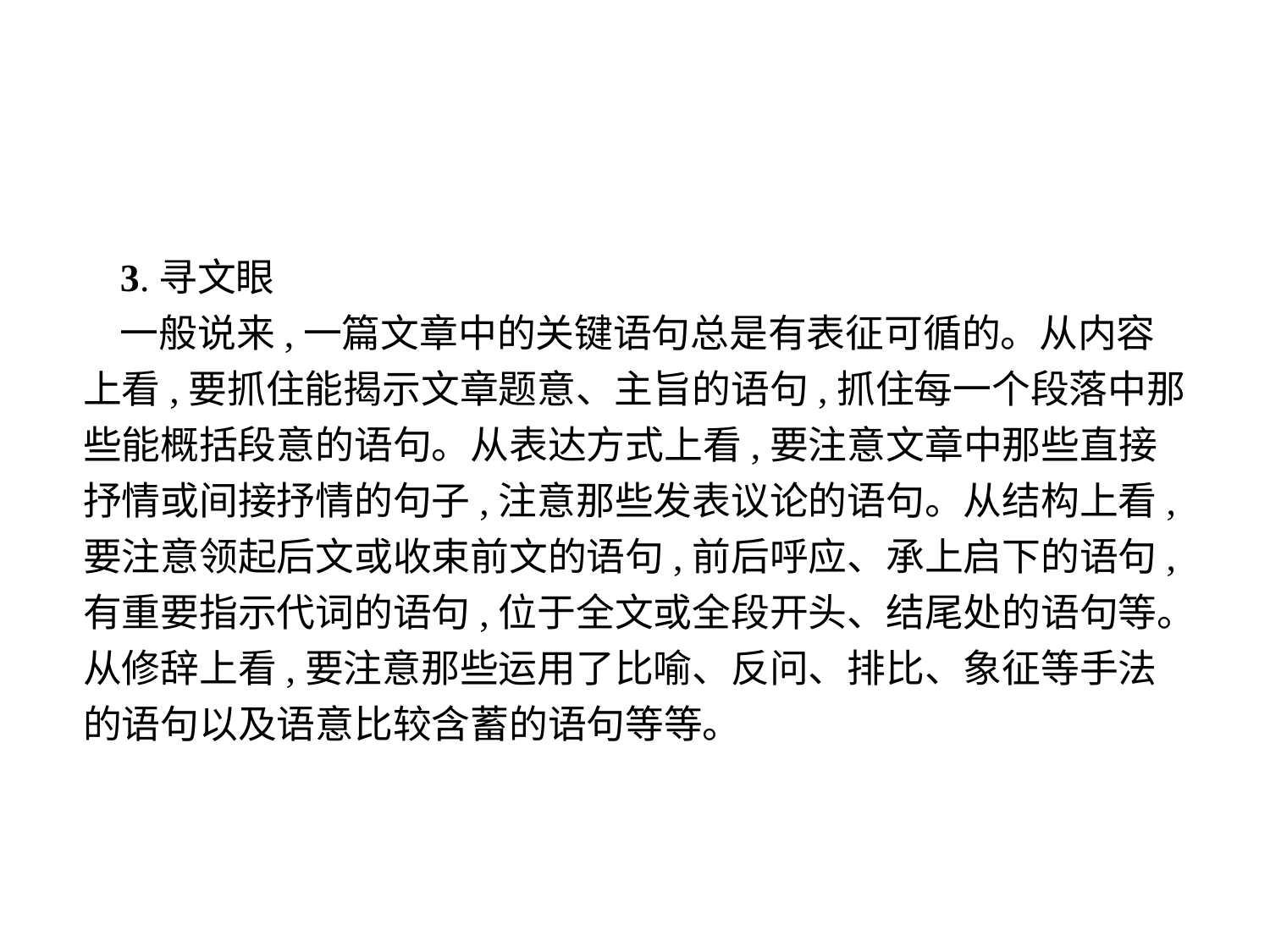

3.寻文眼
一般说来,一篇文章中的关键语句总是有表征可循的。从内容上看,要抓住能揭示文章题意、主旨的语句,抓住每一个段落中那些能概括段意的语句。从表达方式上看,要注意文章中那些直接抒情或间接抒情的句子,注意那些发表议论的语句。从结构上看,要注意领起后文或收束前文的语句,前后呼应、承上启下的语句,有重要指示代词的语句,位于全文或全段开头、结尾处的语句等。从修辞上看,要注意那些运用了比喻、反问、排比、象征等手法的语句以及语意比较含蓄的语句等等。
-6-